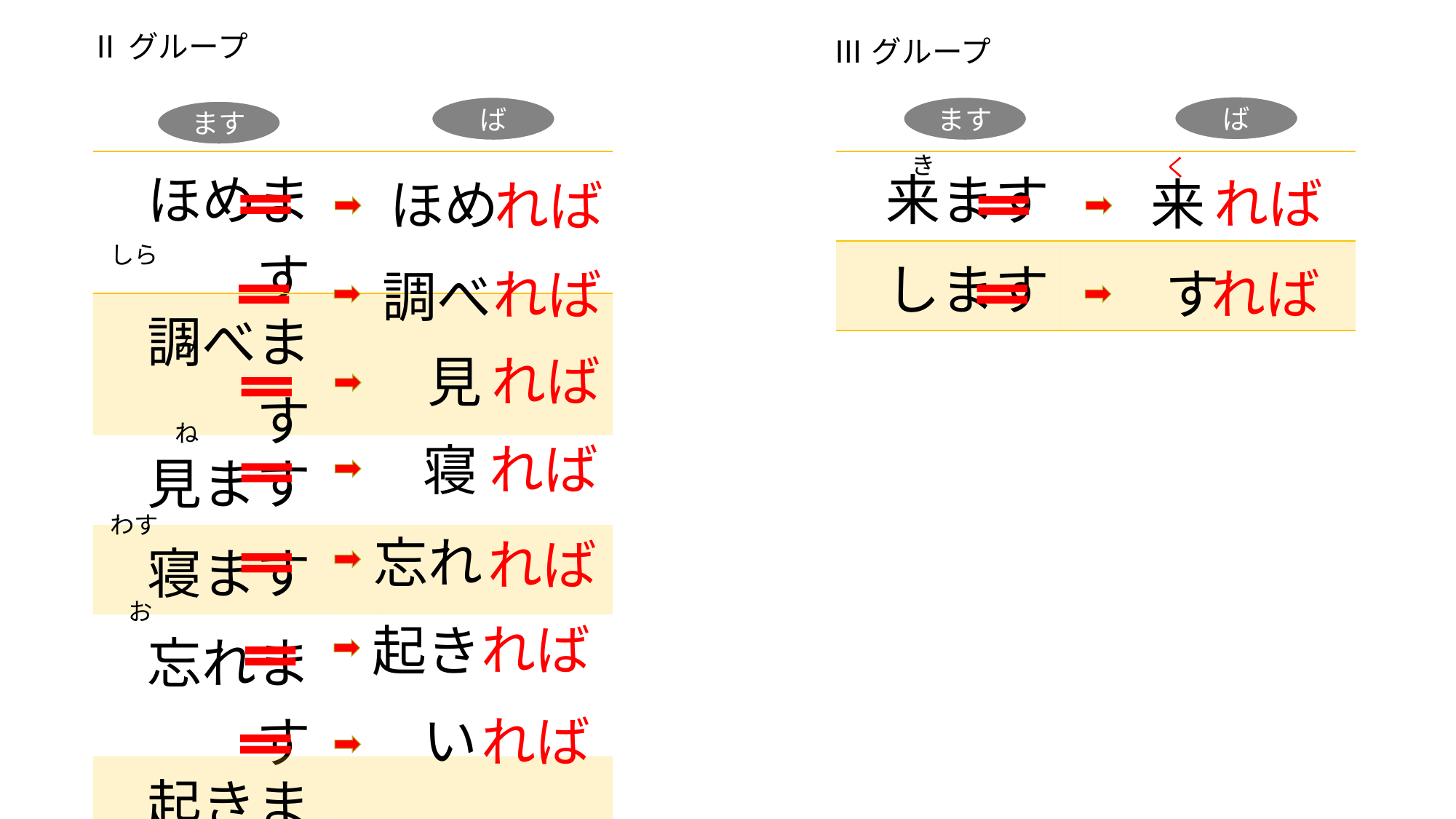

Ⅱグループ
Ⅲグループ
ば
ば
ます
ます
き
く
| ほめます |  |  |
| --- | --- | --- |
| 調べます |  |  |
| 見ます |  |  |
| 寝ます |  |  |
| 忘れます |  |  |
| 起きます |  |  |
| います |  |  |
| 来ます |  |  |
| --- | --- | --- |
| します |  |  |
れば
来
ほめ
れば

しら
れば
す
れば
調べ

み
れば
見

ね
れば
寝

わす
忘れ
れば

お
れば
起き

い
れば